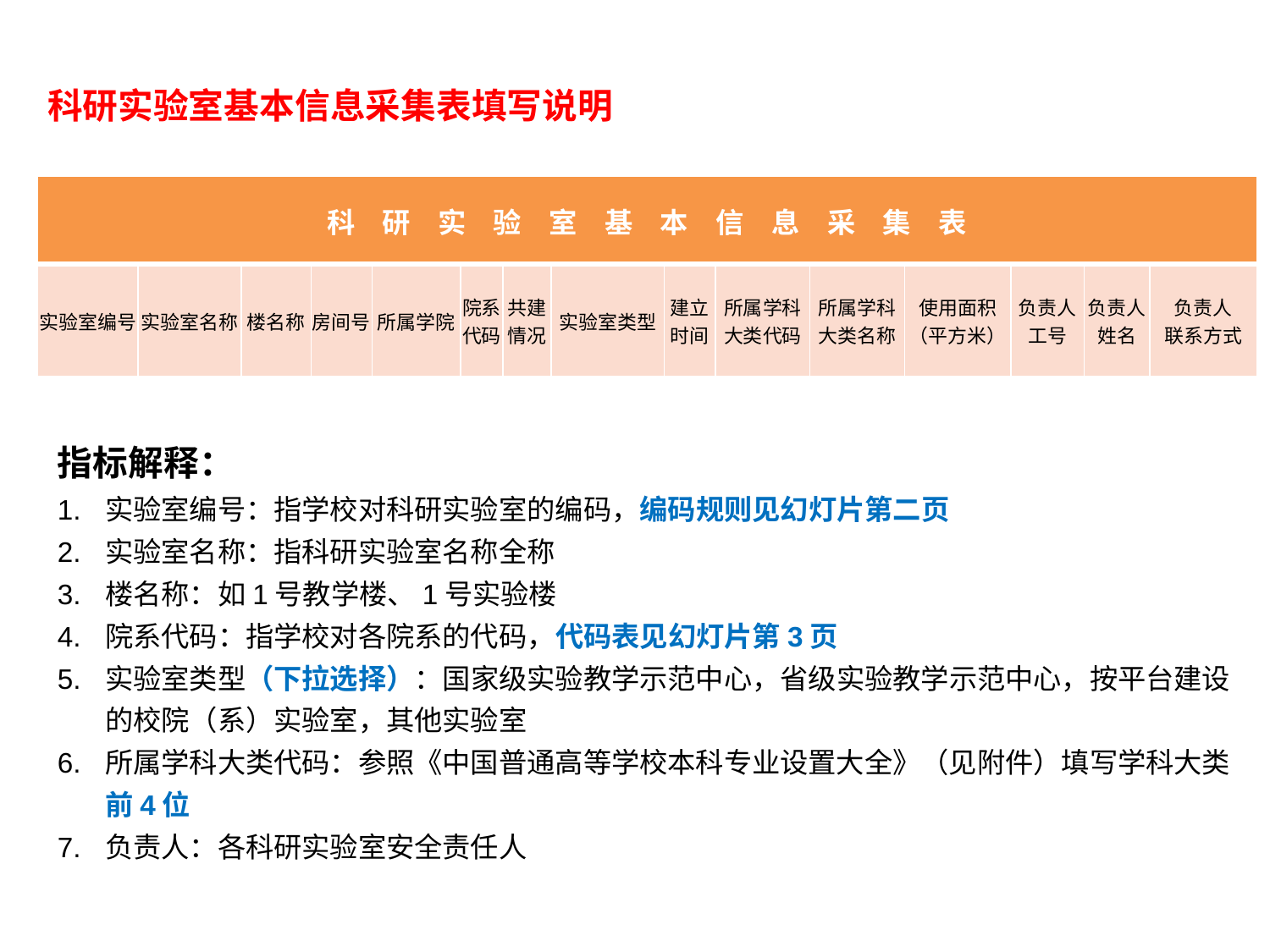

科研实验室基本信息采集表填写说明
| 科 研 实 验 室 基 本 信 息 采 集 表 |  |  |  |  |  |  |  |  |  |  |  |  |  |  |
| --- | --- | --- | --- | --- | --- | --- | --- | --- | --- | --- | --- | --- | --- | --- |
| 实验室编号 | 实验室名称 | 楼名称 | 房间号 | 所属学院 | 院系代码 | 共建情况 | 实验室类型 | 建立时间 | 所属学科大类代码 | 所属学科大类名称 | 使用面积 （平方米） | 负责人 工号 | 负责人姓名 | 负责人 联系方式 |
指标解释：
实验室编号：指学校对科研实验室的编码，编码规则见幻灯片第二页
实验室名称：指科研实验室名称全称
楼名称：如1号教学楼、1号实验楼
院系代码：指学校对各院系的代码，代码表见幻灯片第3页
实验室类型（下拉选择）：国家级实验教学示范中心，省级实验教学示范中心，按平台建设的校院（系）实验室，其他实验室
所属学科大类代码：参照《中国普通高等学校本科专业设置大全》（见附件）填写学科大类前4位
负责人：各科研实验室安全责任人